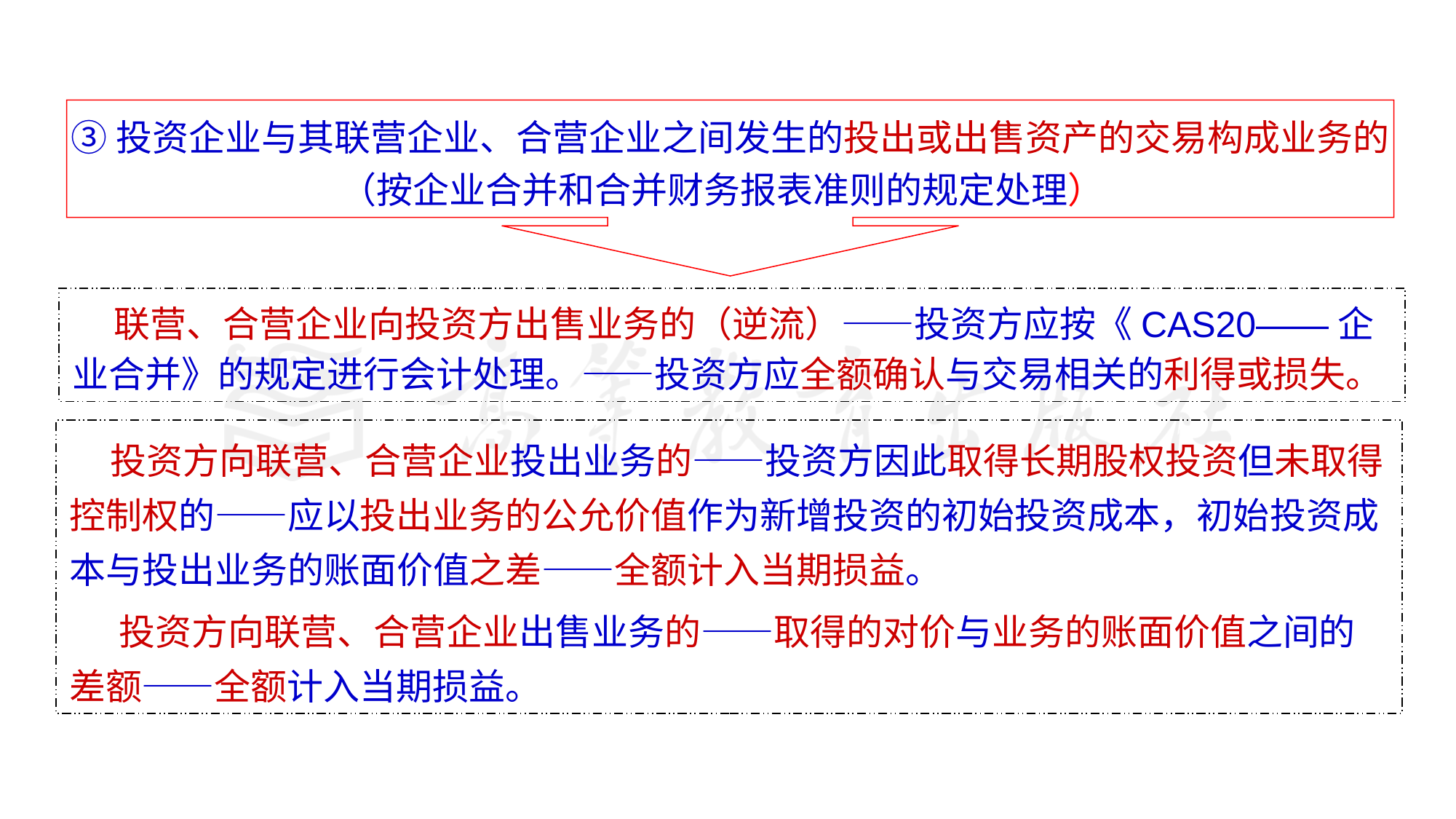

③投资企业与其联营企业、合营企业之间发生的投出或出售资产的交易构成业务的
（按企业合并和合并财务报表准则的规定处理）
    联营、合营企业向投资方出售业务的（逆流）——投资方应按《CAS20——企业合并》的规定进行会计处理。——投资方应全额确认与交易相关的利得或损失。
    投资方向联营、合营企业投出业务的——投资方因此取得长期股权投资但未取得控制权的——应以投出业务的公允价值作为新增投资的初始投资成本，初始投资成本与投出业务的账面价值之差——全额计入当期损益。
     投资方向联营、合营企业出售业务的——取得的对价与业务的账面价值之间的差额——全额计入当期损益。